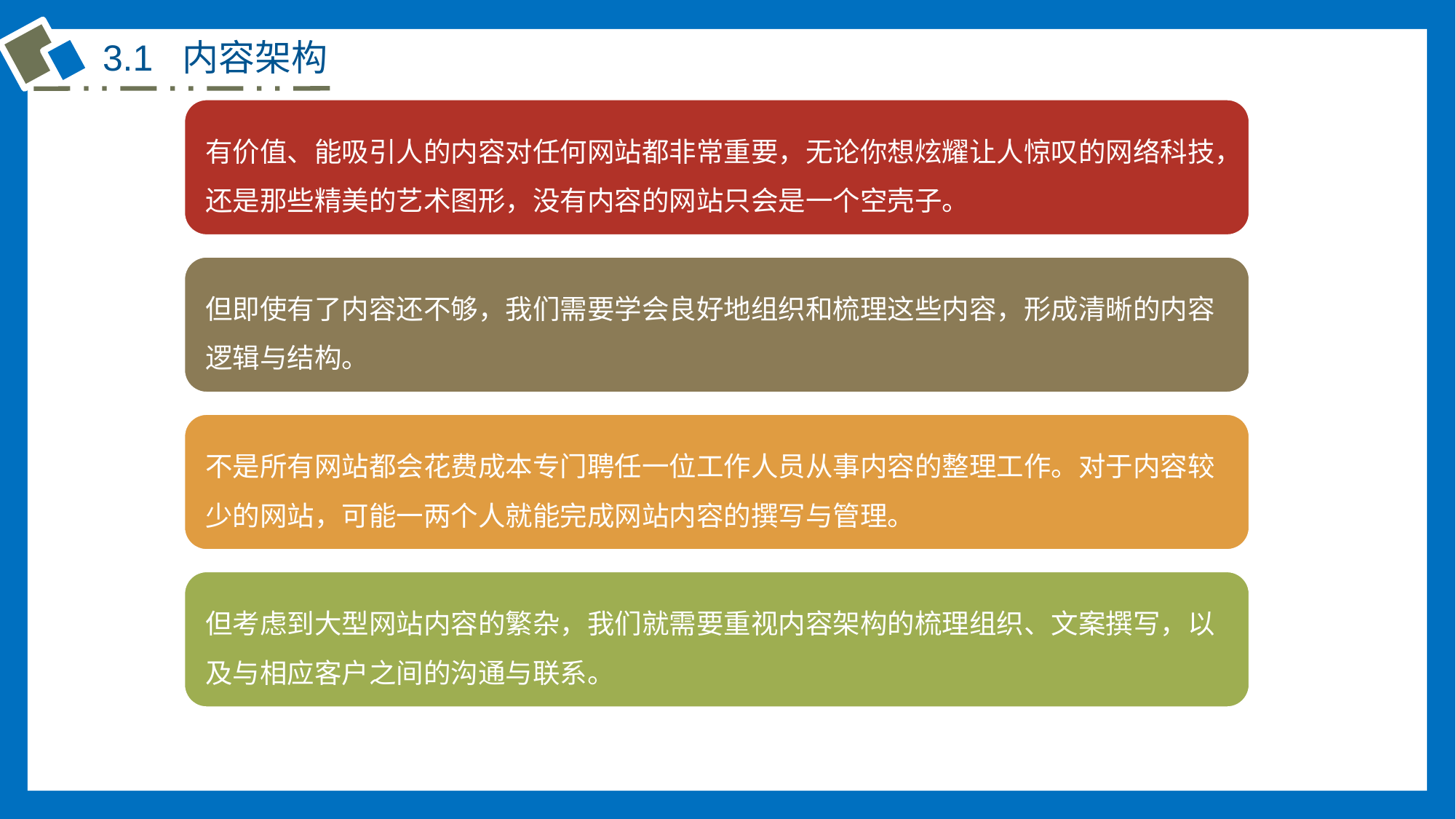

3.1  内容架构

有价值、能吸引人的内容对任何网站都非常重要，无论你想炫耀让人惊叹的网络科技，还是那些精美的艺术图形，没有内容的网站只会是一个空壳子。
但即使有了内容还不够，我们需要学会良好地组织和梳理这些内容，形成清晰的内容逻辑与结构。
不是所有网站都会花费成本专门聘任一位工作人员从事内容的整理工作。对于内容较少的网站，可能一两个人就能完成网站内容的撰写与管理。
但考虑到大型网站内容的繁杂，我们就需要重视内容架构的梳理组织、文案撰写，以及与相应客户之间的沟通与联系。